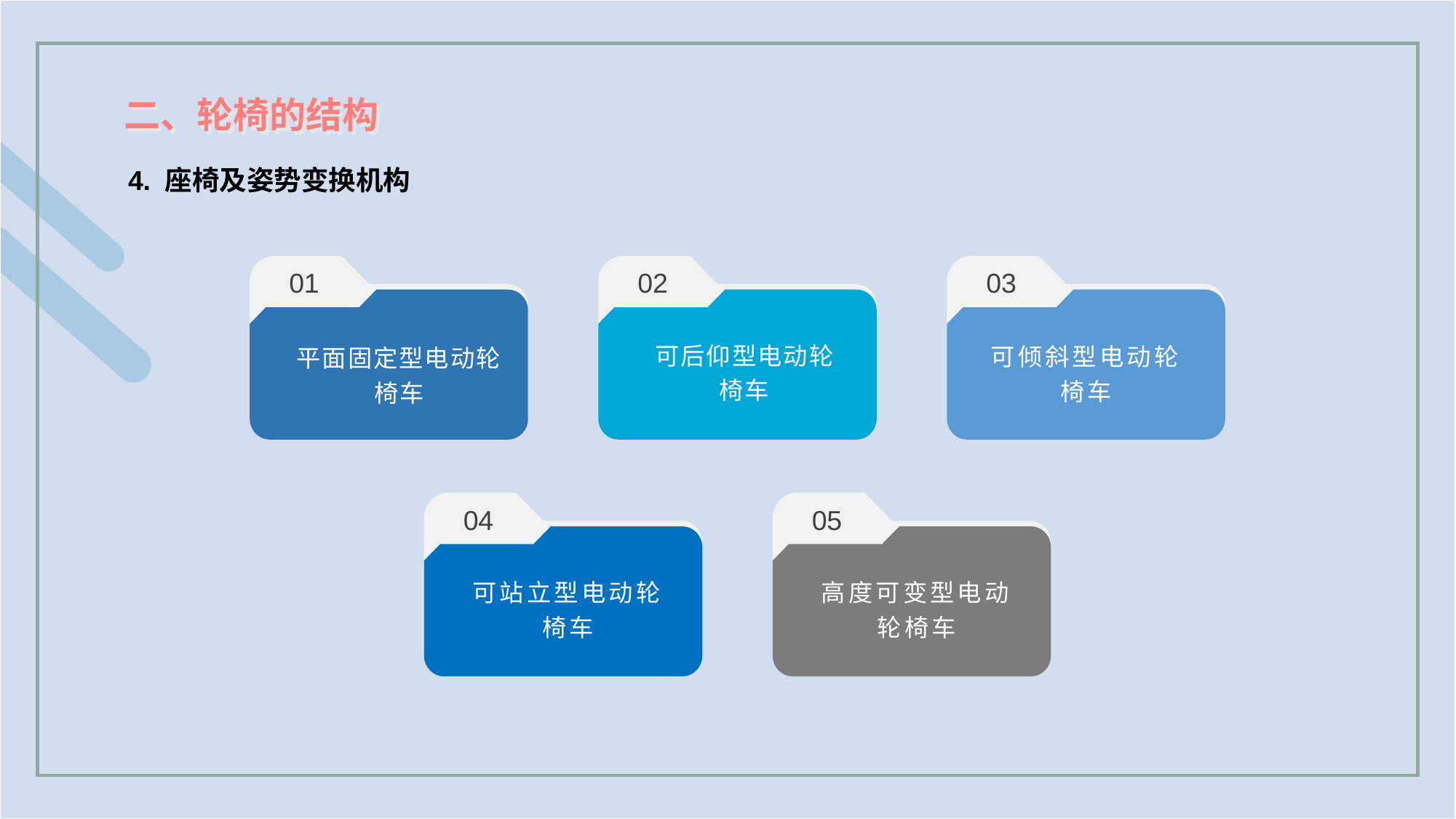

二、轮椅的结构
4. 座椅及姿势变换机构

01
02
03

可后仰型电动轮
椅车
可倾斜型电动轮椅车
平面固定型电动轮椅车

04
05

可站立型电动轮椅车
高度可变型电动轮椅车